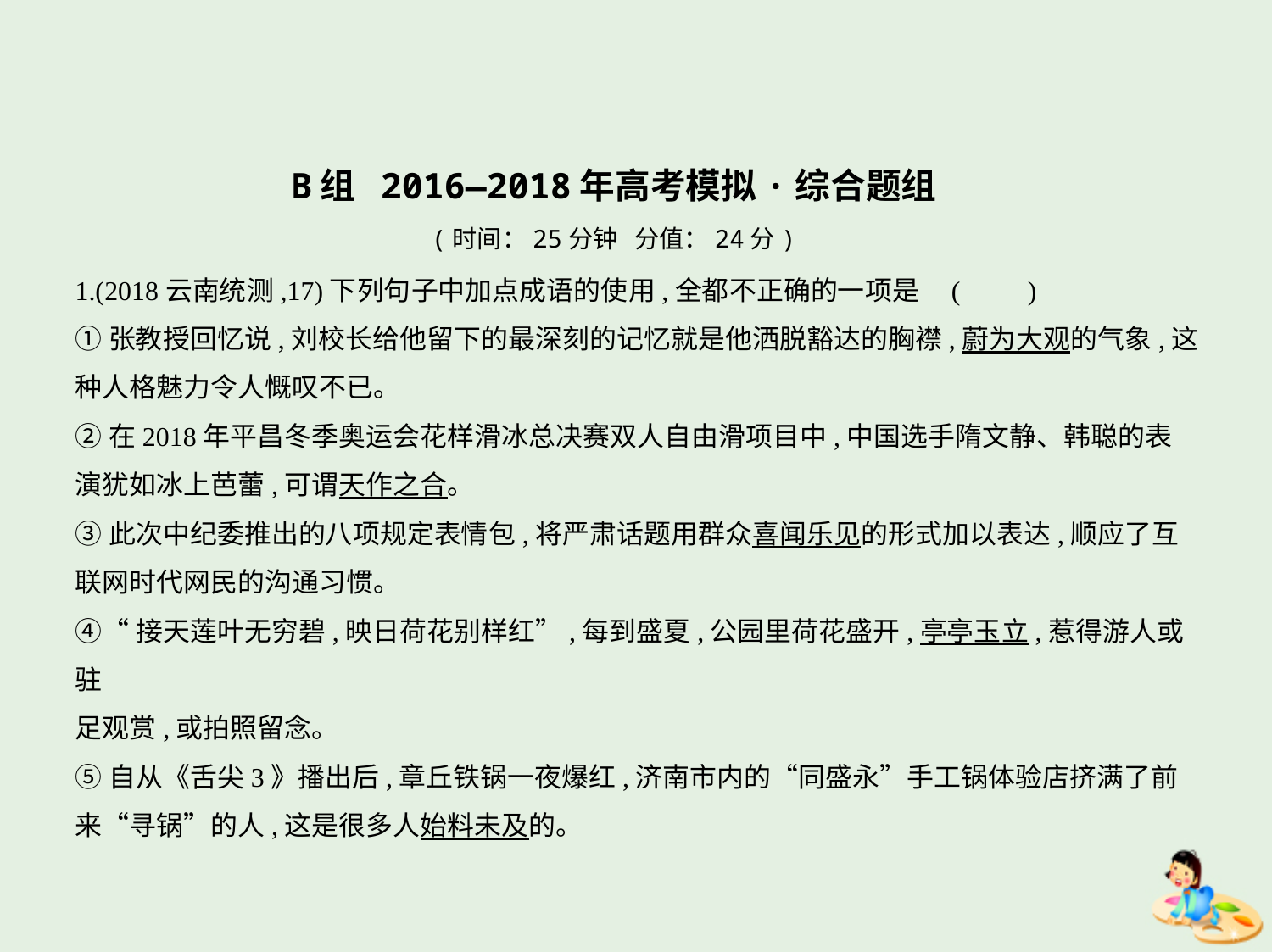

B组  2016—2018年高考模拟·综合题组
(时间：25分钟   分值：24分)
1.(2018云南统测,17)下列句子中加点成语的使用,全都不正确的一项是 (　　)
①张教授回忆说,刘校长给他留下的最深刻的记忆就是他洒脱豁达的胸襟,蔚为大观的气象,这
种人格魅力令人慨叹不已。
②在2018年平昌冬季奥运会花样滑冰总决赛双人自由滑项目中,中国选手隋文静、韩聪的表
演犹如冰上芭蕾,可谓天作之合。
③此次中纪委推出的八项规定表情包,将严肃话题用群众喜闻乐见的形式加以表达,顺应了互
联网时代网民的沟通习惯。
④“接天莲叶无穷碧,映日荷花别样红”,每到盛夏,公园里荷花盛开,亭亭玉立,惹得游人或驻
足观赏,或拍照留念。
⑤自从《舌尖3》播出后,章丘铁锅一夜爆红,济南市内的“同盛永”手工锅体验店挤满了前
来“寻锅”的人,这是很多人始料未及的。